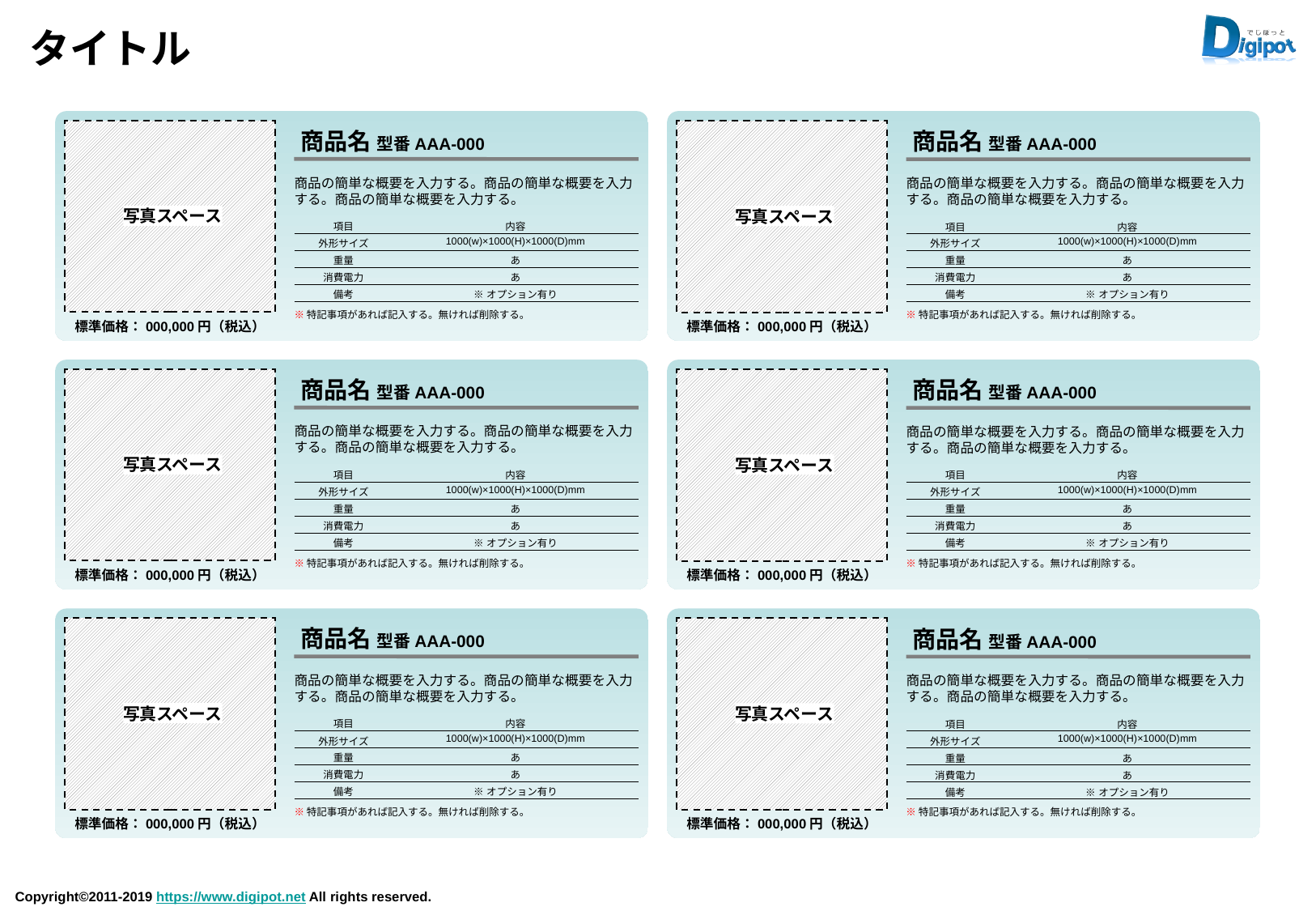

# タイトル

商品名 型番AAA-000

商品名 型番AAA-000

商品の簡単な概要を入力する。商品の簡単な概要を入力する。商品の簡単な概要を入力する。
商品の簡単な概要を入力する。商品の簡単な概要を入力する。商品の簡単な概要を入力する。
写真スペース
写真スペース
| 項目 | 内容 |
| --- | --- |
| 外形サイズ | 1000(w)×1000(H)×1000(D)mm |
| 重量 | あ |
| 消費電力 | あ |
| 備考 | ※オプション有り |
| 項目 | 内容 |
| --- | --- |
| 外形サイズ | 1000(w)×1000(H)×1000(D)mm |
| 重量 | あ |
| 消費電力 | あ |
| 備考 | ※オプション有り |
※特記事項があれば記入する。無ければ削除する。
※特記事項があれば記入する。無ければ削除する。
標準価格：000,000円（税込）
標準価格：000,000円（税込）

商品名 型番AAA-000

商品名 型番AAA-000

商品の簡単な概要を入力する。商品の簡単な概要を入力する。商品の簡単な概要を入力する。
商品の簡単な概要を入力する。商品の簡単な概要を入力する。商品の簡単な概要を入力する。
写真スペース
写真スペース
| 項目 | 内容 |
| --- | --- |
| 外形サイズ | 1000(w)×1000(H)×1000(D)mm |
| 重量 | あ |
| 消費電力 | あ |
| 備考 | ※オプション有り |
| 項目 | 内容 |
| --- | --- |
| 外形サイズ | 1000(w)×1000(H)×1000(D)mm |
| 重量 | あ |
| 消費電力 | あ |
| 備考 | ※オプション有り |
※特記事項があれば記入する。無ければ削除する。
※特記事項があれば記入する。無ければ削除する。
標準価格：000,000円（税込）
標準価格：000,000円（税込）

商品名 型番AAA-000

商品名 型番AAA-000

商品の簡単な概要を入力する。商品の簡単な概要を入力する。商品の簡単な概要を入力する。
商品の簡単な概要を入力する。商品の簡単な概要を入力する。商品の簡単な概要を入力する。
写真スペース
写真スペース
| 項目 | 内容 |
| --- | --- |
| 外形サイズ | 1000(w)×1000(H)×1000(D)mm |
| 重量 | あ |
| 消費電力 | あ |
| 備考 | ※オプション有り |
| 項目 | 内容 |
| --- | --- |
| 外形サイズ | 1000(w)×1000(H)×1000(D)mm |
| 重量 | あ |
| 消費電力 | あ |
| 備考 | ※オプション有り |
※特記事項があれば記入する。無ければ削除する。
※特記事項があれば記入する。無ければ削除する。
標準価格：000,000円（税込）
標準価格：000,000円（税込）